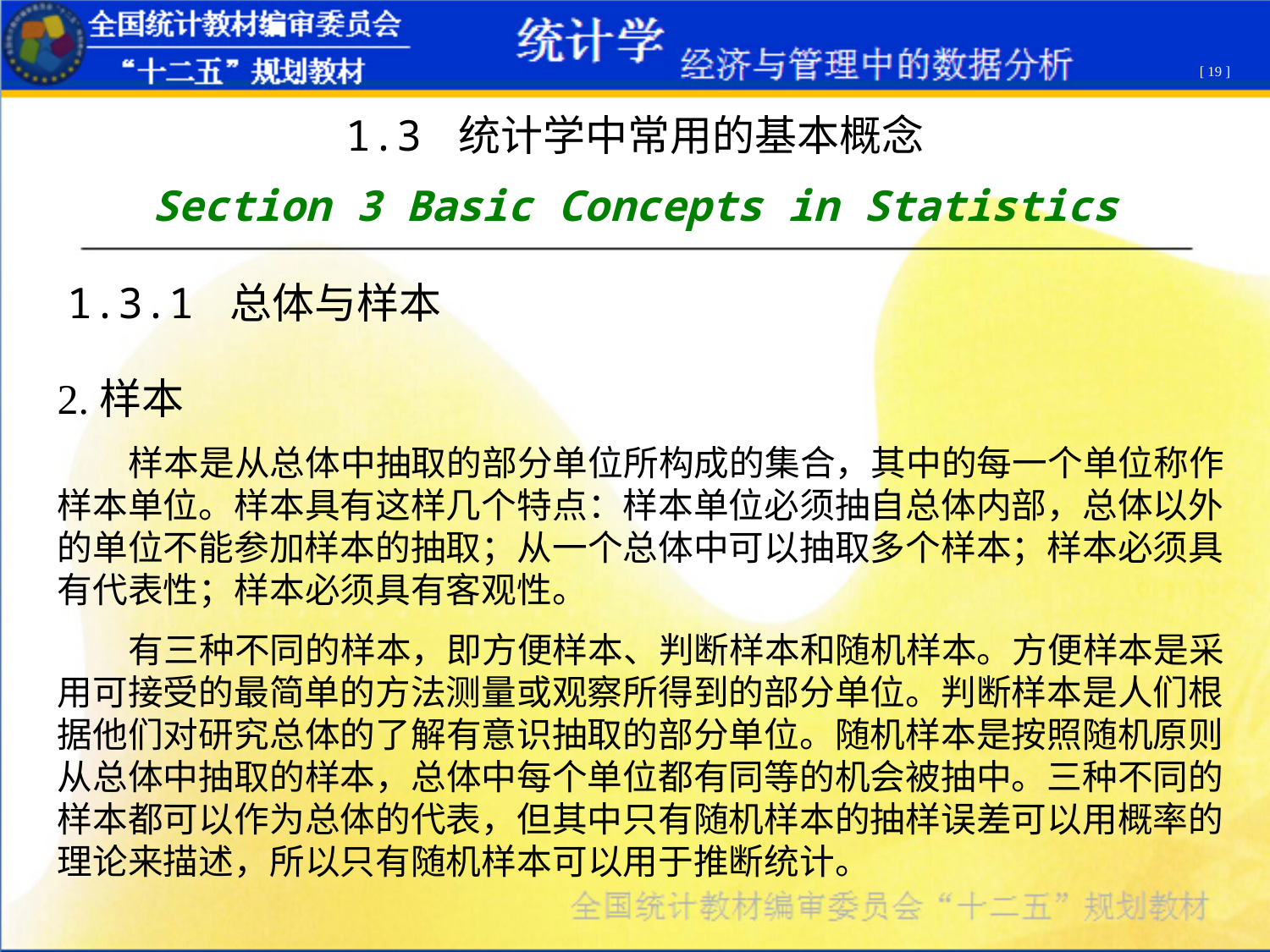

[ 19 ]
1.3 统计学中常用的基本概念
Section 3 Basic Concepts in Statistics
1.3.1 总体与样本
2.样本
        样本是从总体中抽取的部分单位所构成的集合，其中的每一个单位称作样本单位。样本具有这样几个特点：样本单位必须抽自总体内部，总体以外的单位不能参加样本的抽取；从一个总体中可以抽取多个样本；样本必须具有代表性；样本必须具有客观性。
        有三种不同的样本，即方便样本、判断样本和随机样本。方便样本是采用可接受的最简单的方法测量或观察所得到的部分单位。判断样本是人们根据他们对研究总体的了解有意识抽取的部分单位。随机样本是按照随机原则从总体中抽取的样本，总体中每个单位都有同等的机会被抽中。三种不同的样本都可以作为总体的代表，但其中只有随机样本的抽样误差可以用概率的理论来描述，所以只有随机样本可以用于推断统计。